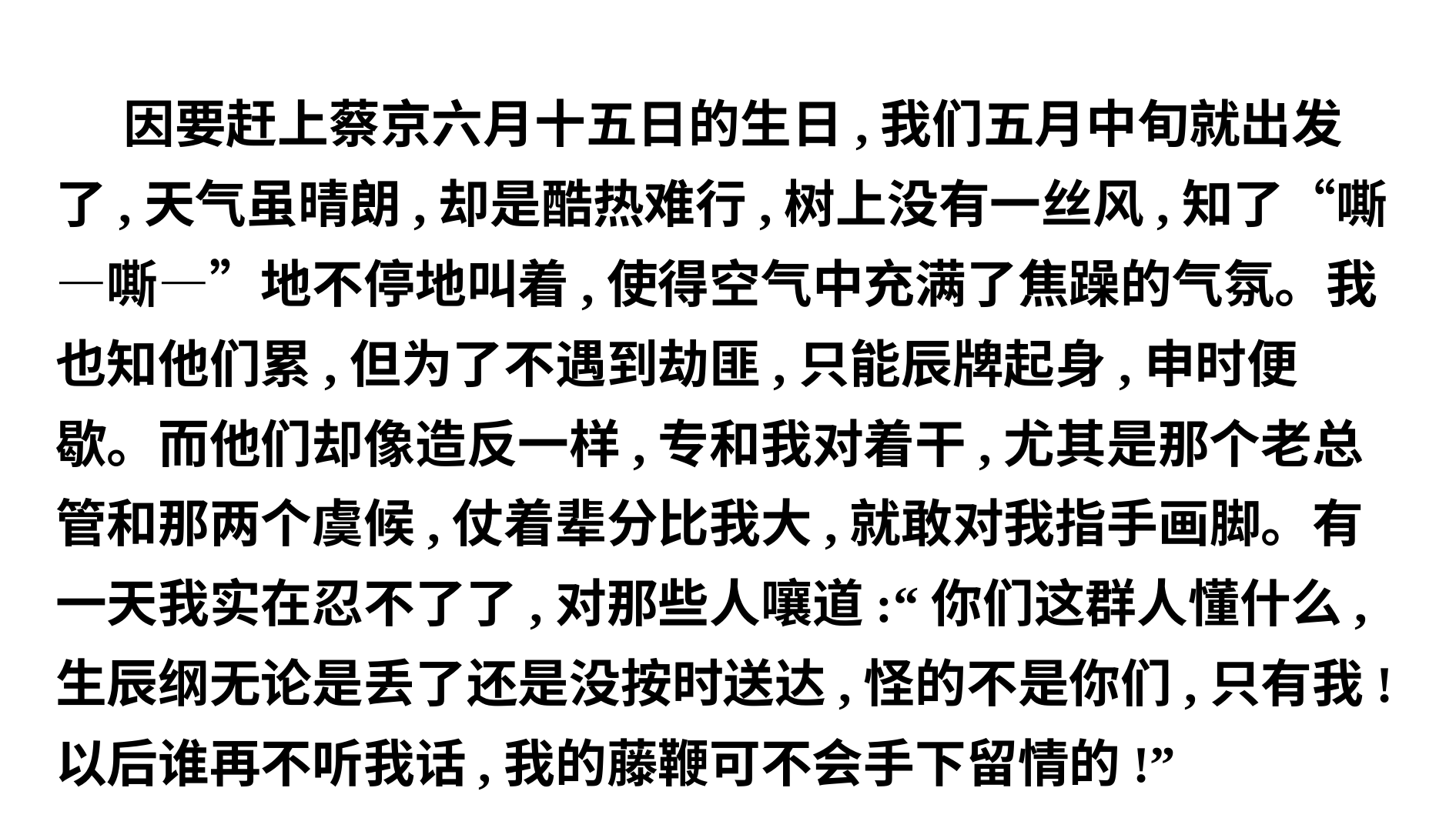

因要赶上蔡京六月十五日的生日,我们五月中旬就出发了,天气虽晴朗,却是酷热难行,树上没有一丝风,知了“嘶—嘶—”地不停地叫着,使得空气中充满了焦躁的气氛。我也知他们累,但为了不遇到劫匪,只能辰牌起身,申时便歇。而他们却像造反一样,专和我对着干,尤其是那个老总管和那两个虞候,仗着辈分比我大,就敢对我指手画脚。有一天我实在忍不了了,对那些人嚷道:“你们这群人懂什么,生辰纲无论是丢了还是没按时送达,怪的不是你们,只有我!以后谁再不听我话,我的藤鞭可不会手下留情的!”